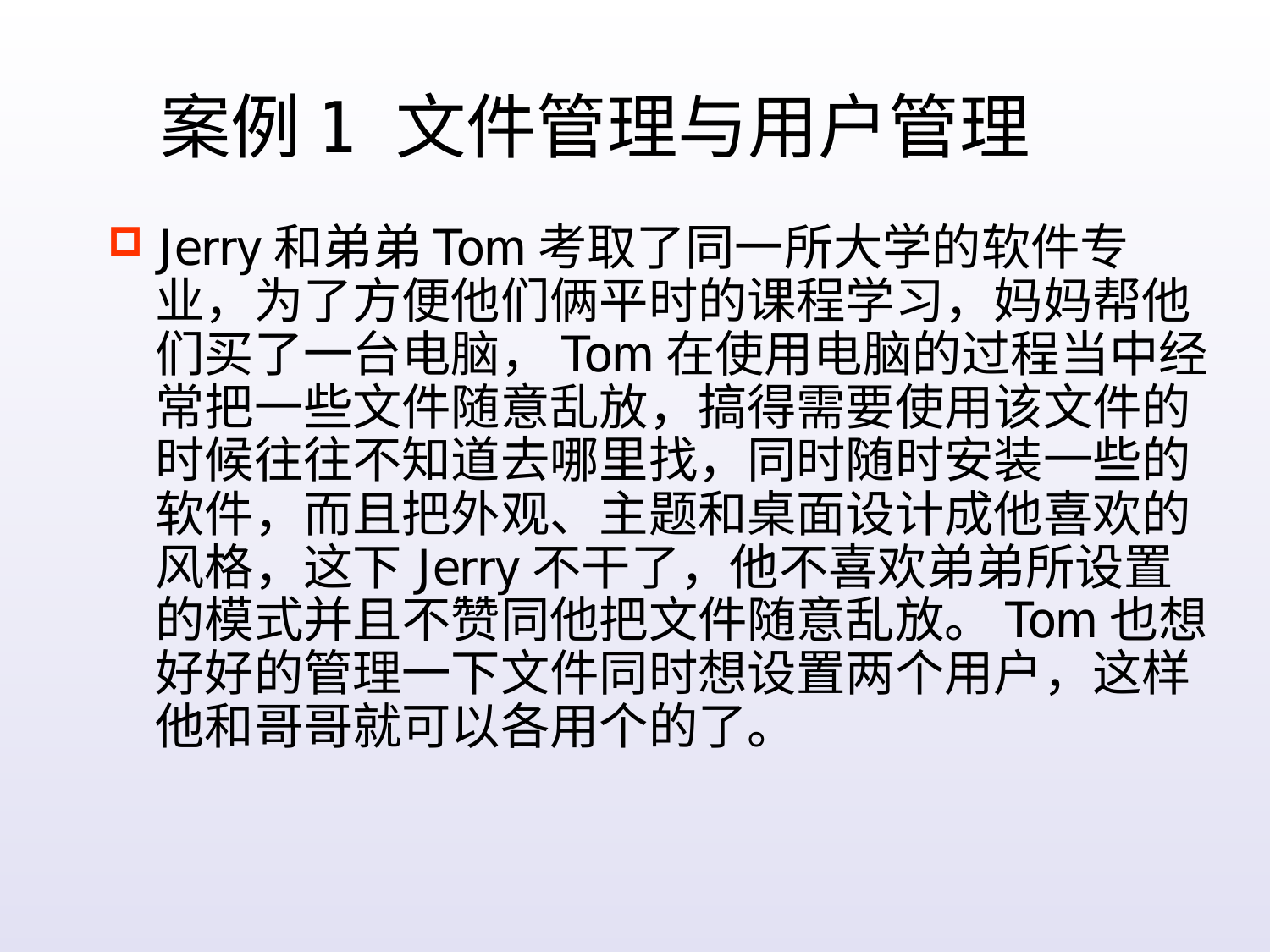

案例1 文件管理与用户管理
Jerry和弟弟Tom考取了同一所大学的软件专业，为了方便他们俩平时的课程学习，妈妈帮他们买了一台电脑，Tom在使用电脑的过程当中经常把一些文件随意乱放，搞得需要使用该文件的时候往往不知道去哪里找，同时随时安装一些的软件，而且把外观、主题和桌面设计成他喜欢的风格，这下Jerry不干了，他不喜欢弟弟所设置的模式并且不赞同他把文件随意乱放。Tom也想好好的管理一下文件同时想设置两个用户，这样他和哥哥就可以各用个的了。